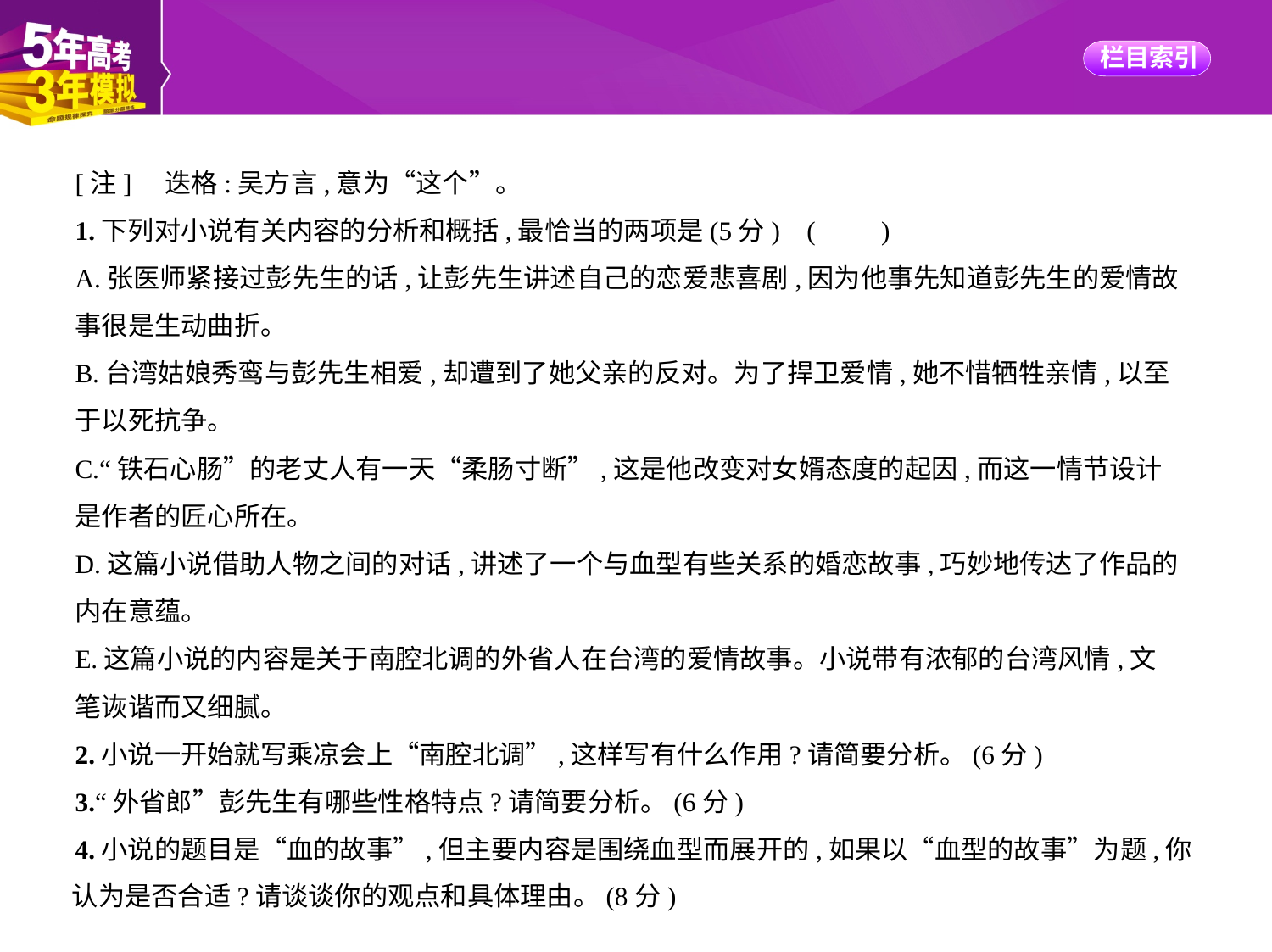

[注]　迭格:吴方言,意为“这个”。
1.下列对小说有关内容的分析和概括,最恰当的两项是(5分) (　　)
A.张医师紧接过彭先生的话,让彭先生讲述自己的恋爱悲喜剧,因为他事先知道彭先生的爱情故
事很是生动曲折。
B.台湾姑娘秀鸾与彭先生相爱,却遭到了她父亲的反对。为了捍卫爱情,她不惜牺牲亲情,以至
于以死抗争。
C.“铁石心肠”的老丈人有一天“柔肠寸断”,这是他改变对女婿态度的起因,而这一情节设计
是作者的匠心所在。
D.这篇小说借助人物之间的对话,讲述了一个与血型有些关系的婚恋故事,巧妙地传达了作品的
内在意蕴。
E.这篇小说的内容是关于南腔北调的外省人在台湾的爱情故事。小说带有浓郁的台湾风情,文
笔诙谐而又细腻。
2.小说一开始就写乘凉会上“南腔北调”,这样写有什么作用?请简要分析。(6分)
3.“外省郎”彭先生有哪些性格特点?请简要分析。(6分)
4.小说的题目是“血的故事”,但主要内容是围绕血型而展开的,如果以“血型的故事”为题,你
认为是否合适?请谈谈你的观点和具体理由。(8分)